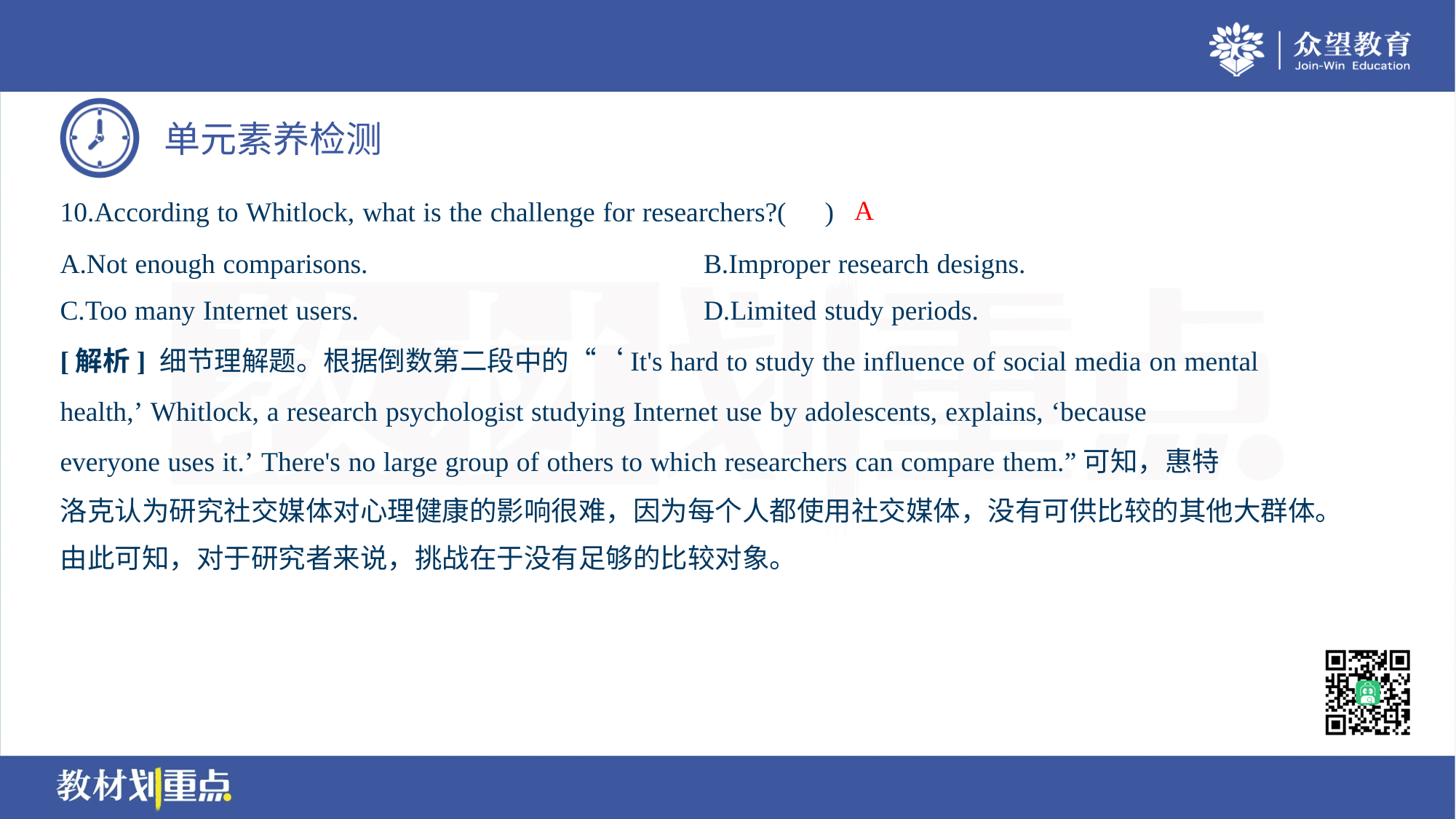

A
10.According to Whitlock, what is the challenge for researchers?(     )
A.Not enough comparisons.	B.Improper research designs.
C.Too many Internet users.	D.Limited study periods.
[解析] 细节理解题。根据倒数第二段中的“‘It's hard to study the influence of social media on mental
health,’ Whitlock, a research psychologist studying Internet use by adolescents, explains, ‘because
everyone uses it.’ There's no large group of others to which researchers can compare them.”可知，惠特
洛克认为研究社交媒体对心理健康的影响很难，因为每个人都使用社交媒体，没有可供比较的其他大群体。
由此可知，对于研究者来说，挑战在于没有足够的比较对象。